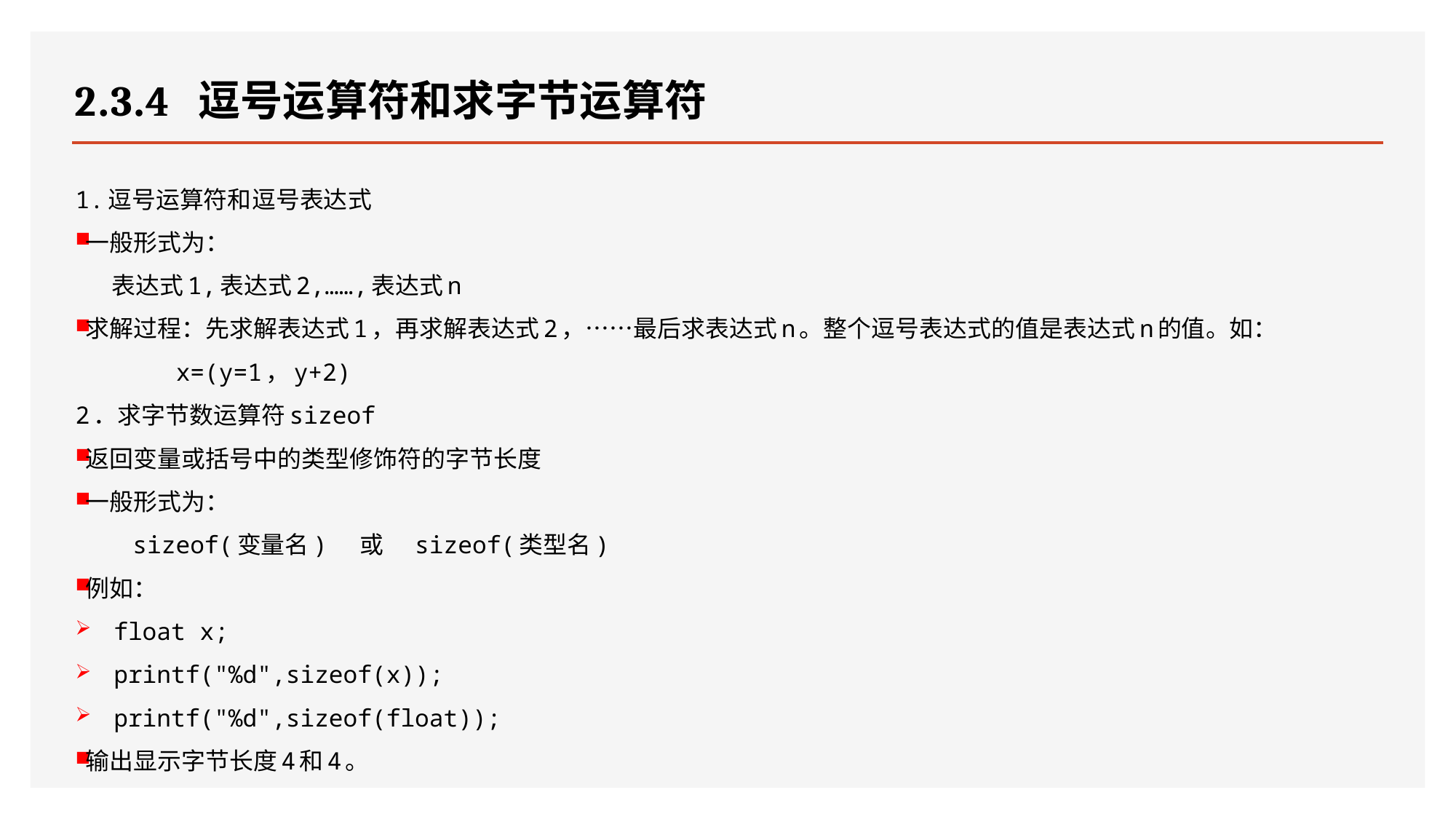

# 2.3.4  逗号运算符和求字节运算符
1.逗号运算符和逗号表达式
一般形式为：
      表达式1,表达式2,……,表达式n
求解过程：先求解表达式1，再求解表达式2，……最后求表达式n。整个逗号表达式的值是表达式n的值。如：
       x=(y=1，y+2)
2．求字节数运算符sizeof
返回变量或括号中的类型修饰符的字节长度
一般形式为：
    sizeof(变量名)  或     sizeof(类型名)
例如：
float x;
printf("%d",sizeof(x));
printf("%d",sizeof(float));
输出显示字节长度4和4。